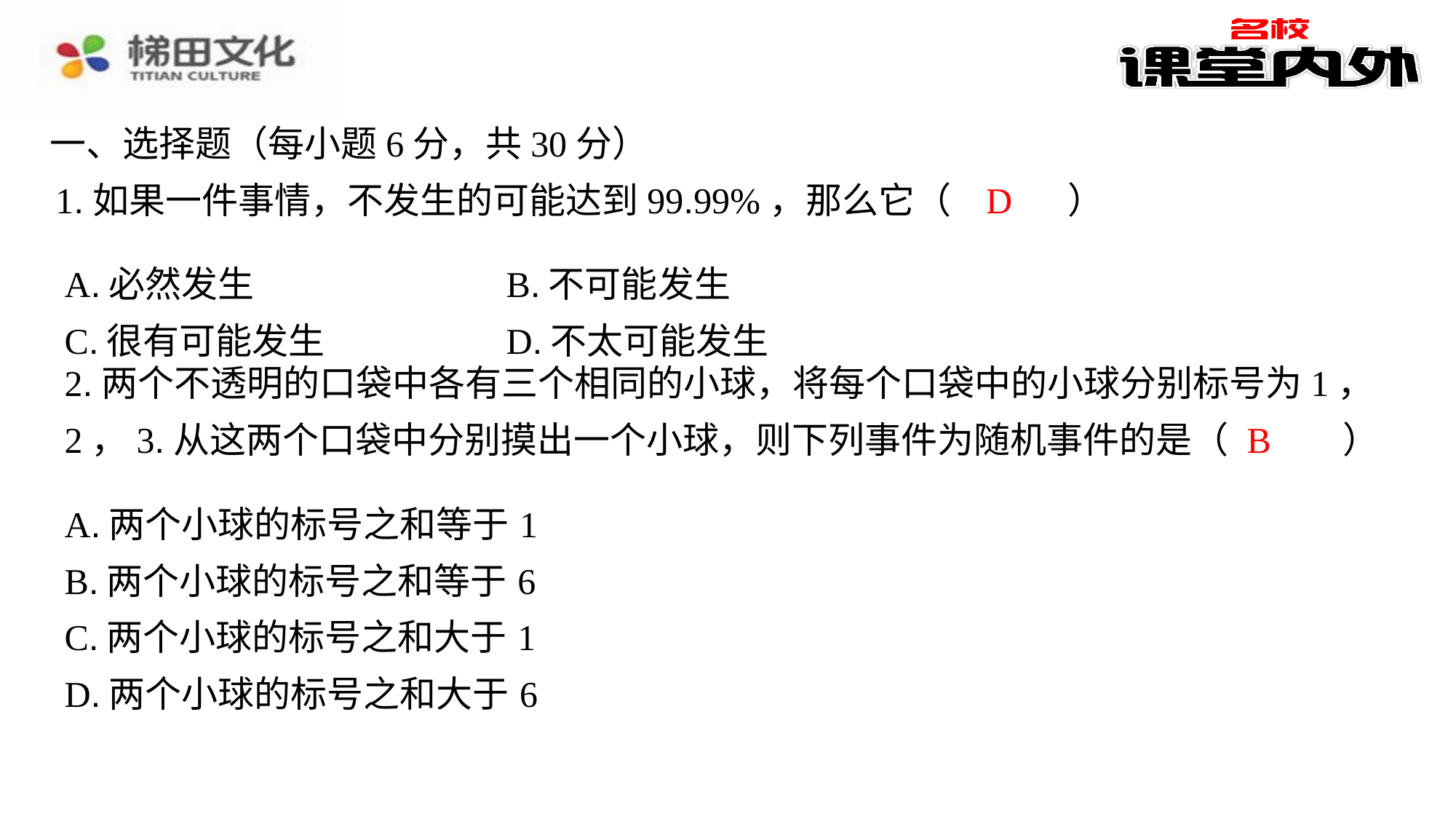

一、选择题（每小题6分，共30分）
D
1.如果一件事情，不发生的可能达到99.99%，那么它（　D　）
| A.必然发生 | B.不可能发生 |
| --- | --- |
| C.很有可能发生 | D.不太可能发生 |
2.两个不透明的口袋中各有三个相同的小球，将每个口袋中的小球分别标号为1，2，3.从这两个口袋中分别摸出一个小球，则下列事件为随机事件的是（　B　）
B
| A.两个小球的标号之和等于1 |
| --- |
| B.两个小球的标号之和等于6 |
| C.两个小球的标号之和大于1 |
| D.两个小球的标号之和大于6 |